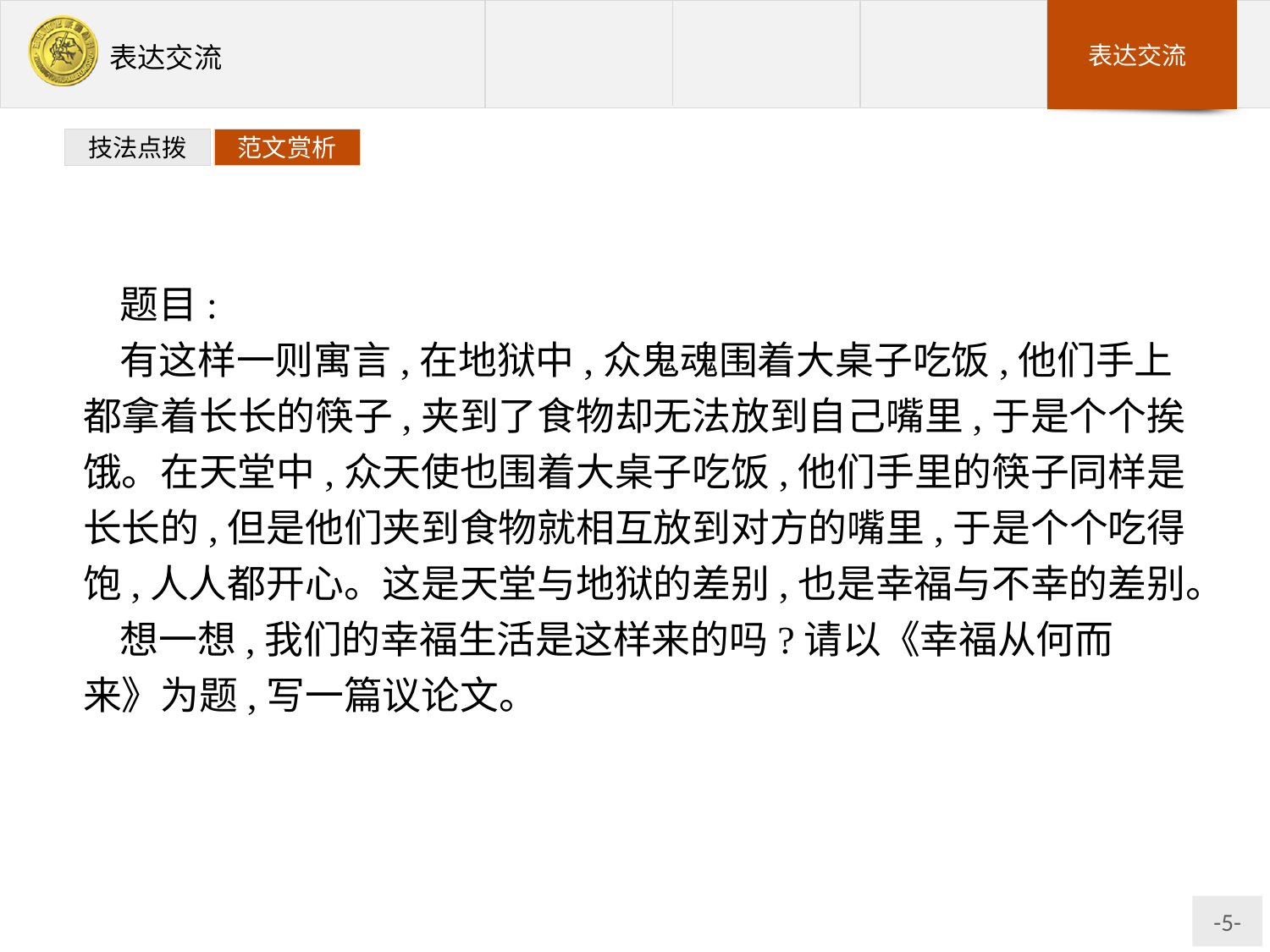

技法点拨
范文赏析
题目:
有这样一则寓言,在地狱中,众鬼魂围着大桌子吃饭,他们手上都拿着长长的筷子,夹到了食物却无法放到自己嘴里,于是个个挨饿。在天堂中,众天使也围着大桌子吃饭,他们手里的筷子同样是长长的,但是他们夹到食物就相互放到对方的嘴里,于是个个吃得饱,人人都开心。这是天堂与地狱的差别,也是幸福与不幸的差别。
想一想,我们的幸福生活是这样来的吗?请以《幸福从何而来》为题,写一篇议论文。